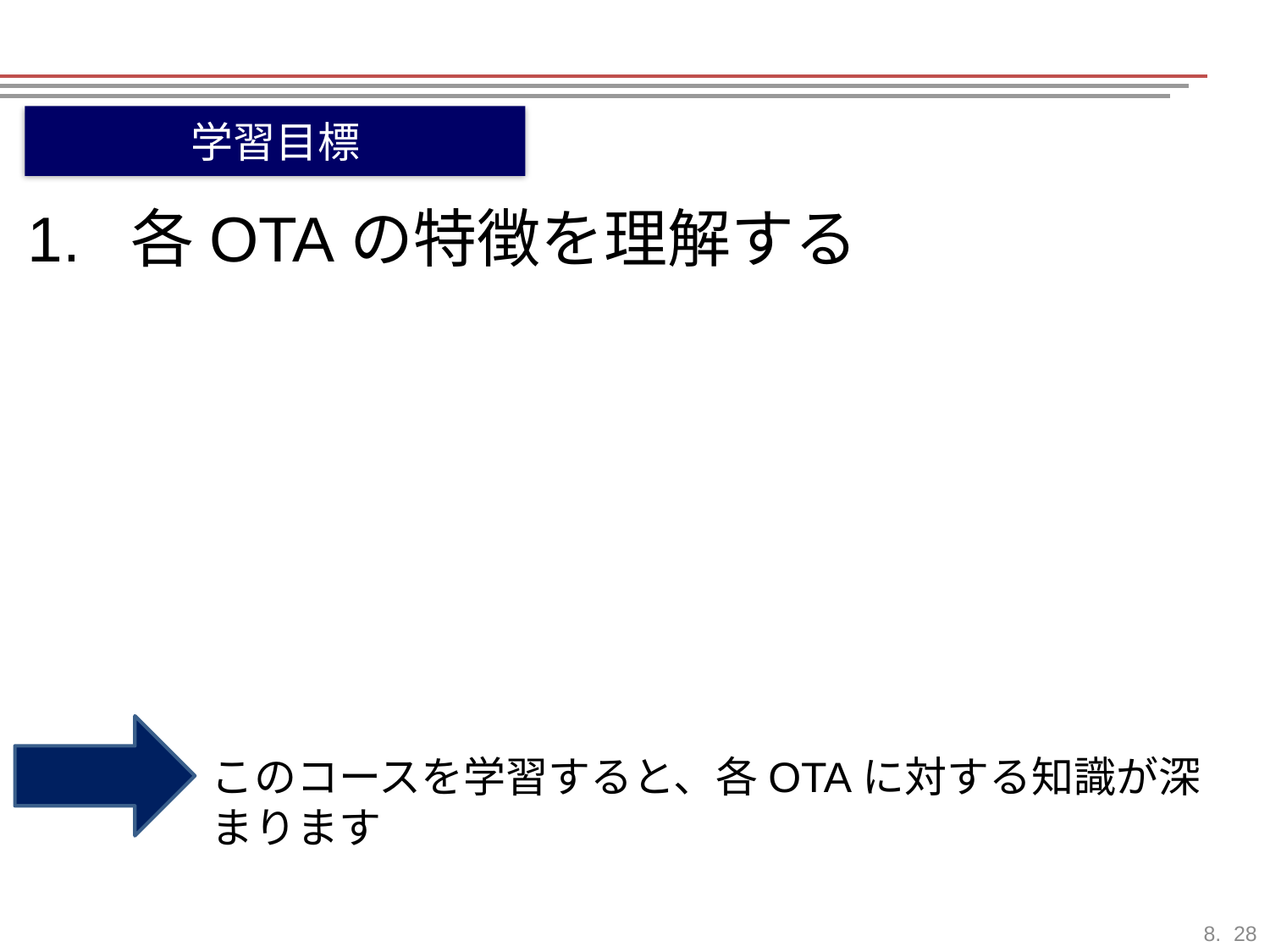

学習目標
各OTAの特徴を理解する

このコースを学習すると、各OTAに対する知識が深まります
28